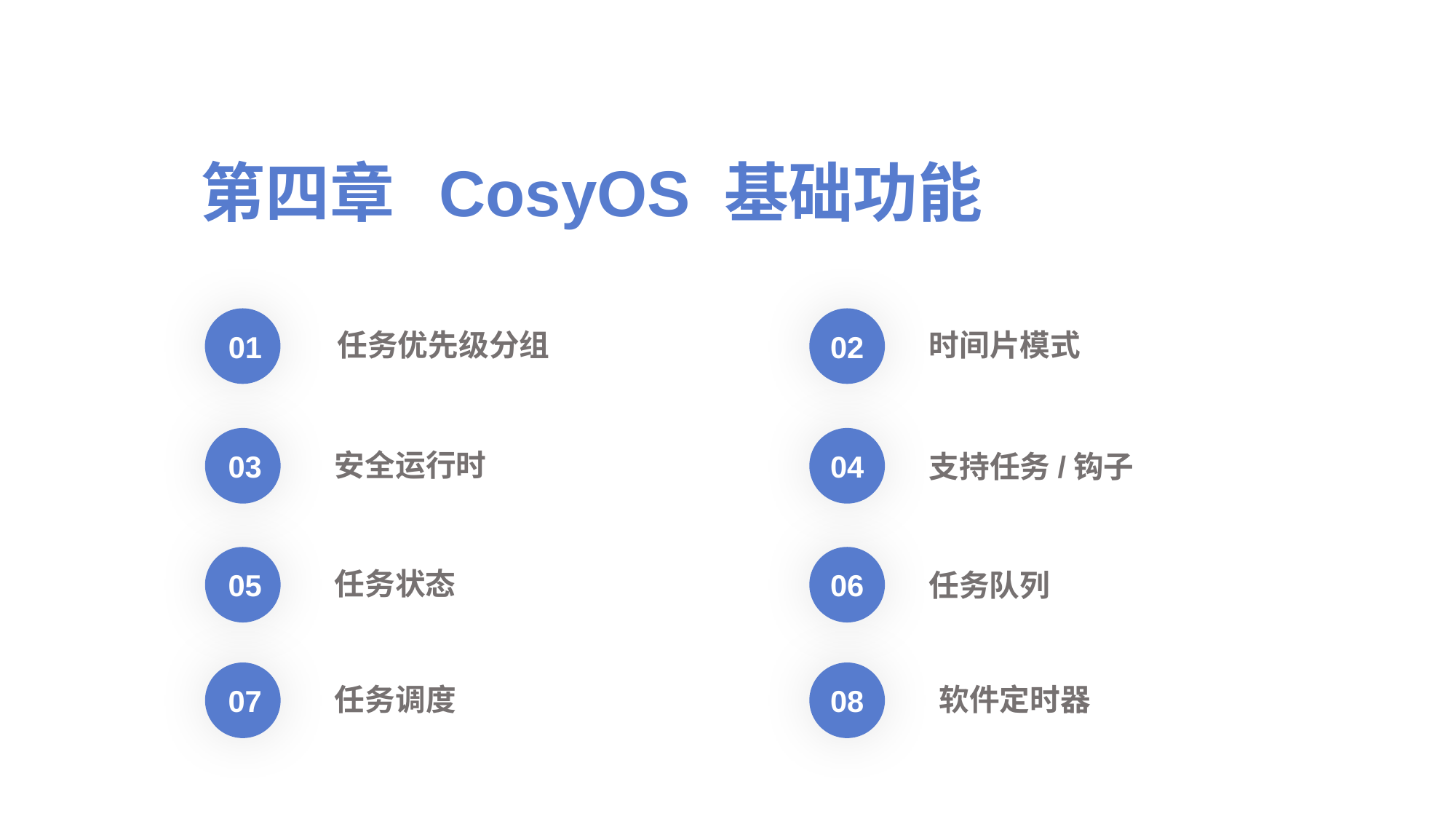

第四章  CosyOS 基础功能

任务优先级分组
时间片模式
01
02

安全运行时
03
04
支持任务/钩子

任务状态
05
06
任务队列

任务调度
软件定时器
07
08